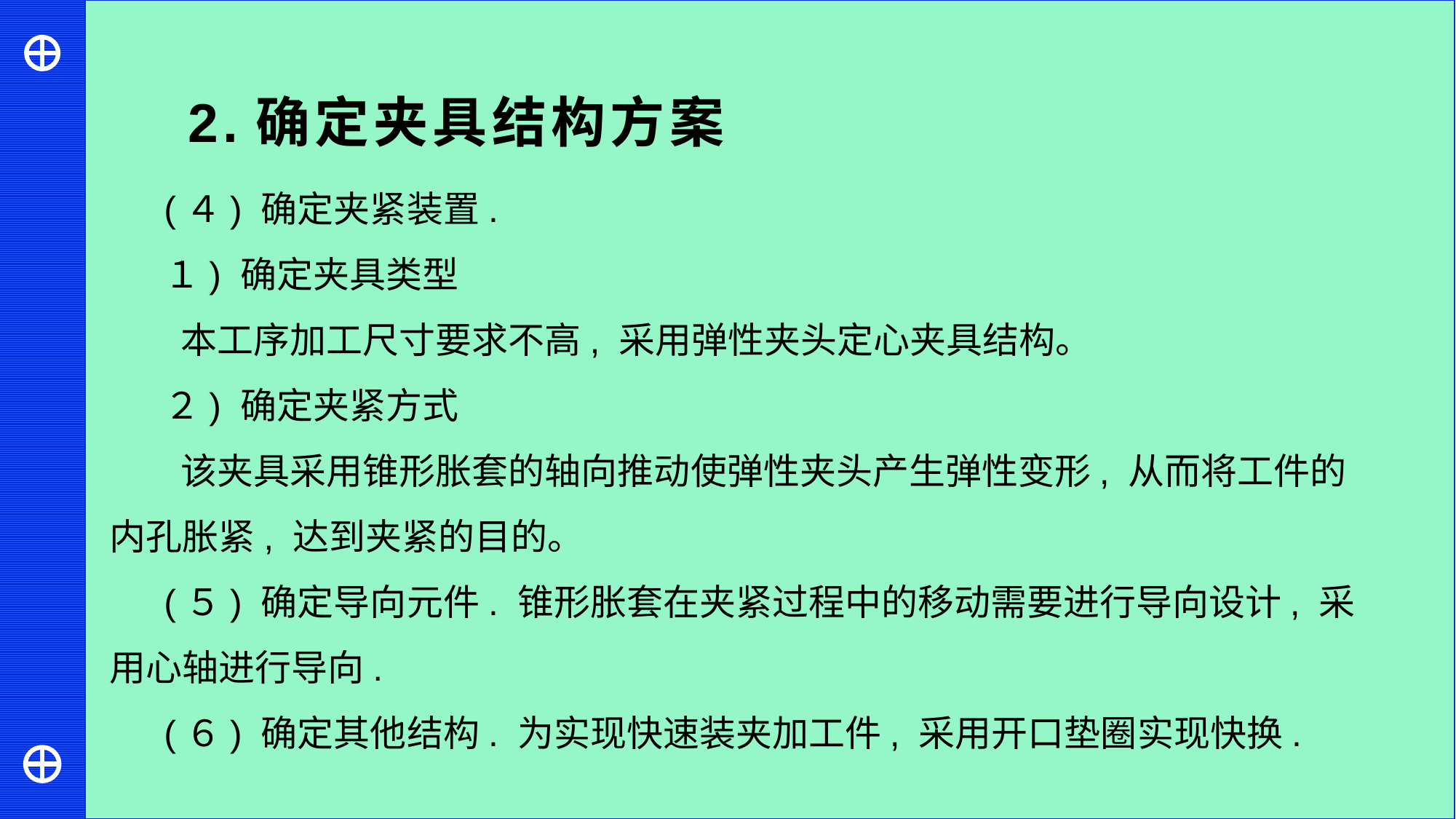

2.确定夹具结构方案
(４) 确定夹紧装置.
１) 确定夹具类型
 本工序加工尺寸要求不高, 采用弹性夹头定心夹具结构。
２) 确定夹紧方式
 该夹具采用锥形胀套的轴向推动使弹性夹头产生弹性变形, 从而将工件的内孔胀紧, 达到夹紧的目的。
(５) 确定导向元件. 锥形胀套在夹紧过程中的移动需要进行导向设计, 采用心轴进行导向.
(６) 确定其他结构. 为实现快速装夹加工件, 采用开口垫圈实现快换.